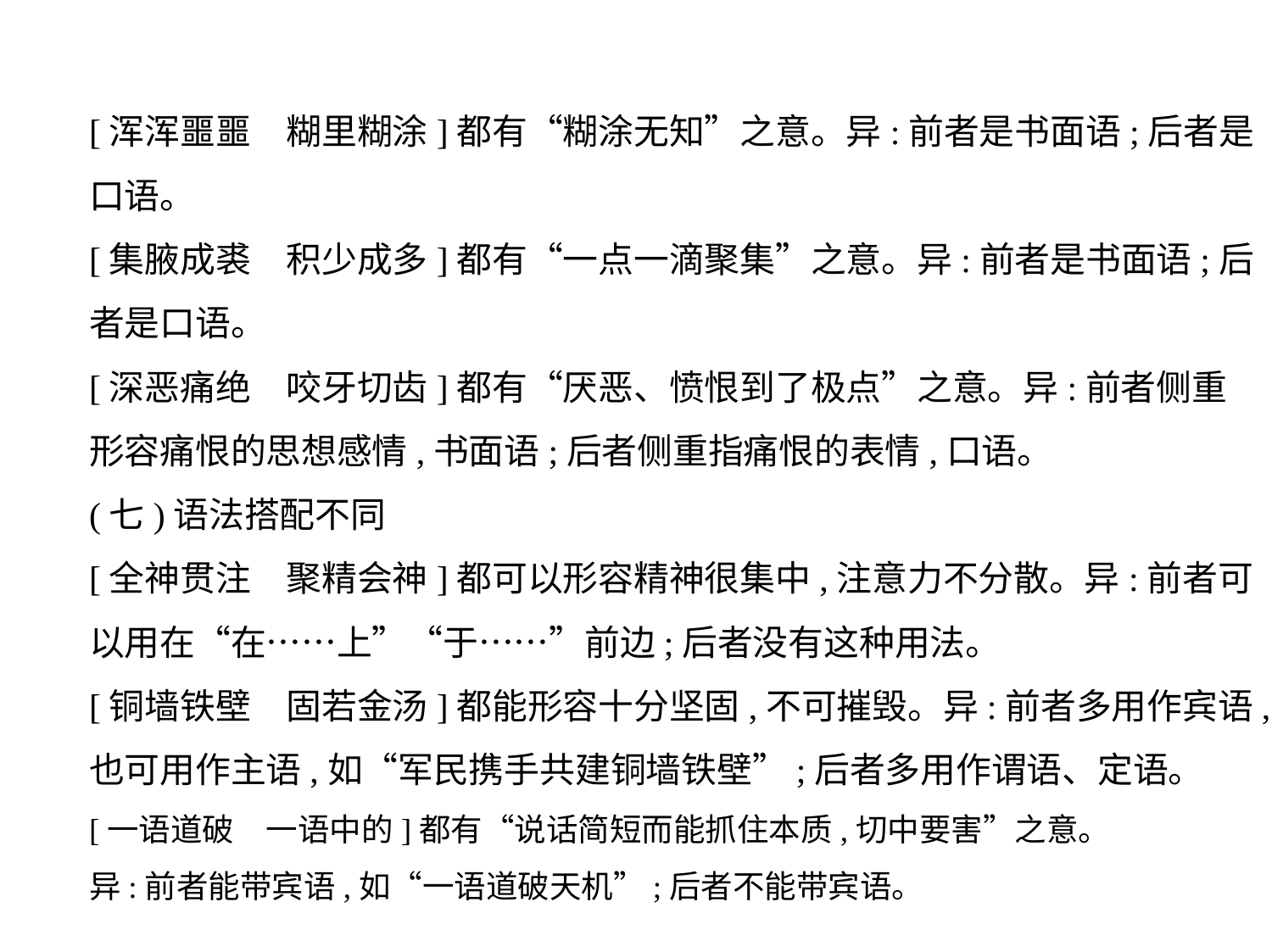

[浑浑噩噩　糊里糊涂]都有“糊涂无知”之意。异:前者是书面语;后者是
口语。
[集腋成裘　积少成多]都有“一点一滴聚集”之意。异:前者是书面语;后
者是口语。
[深恶痛绝　咬牙切齿]都有“厌恶、愤恨到了极点”之意。异:前者侧重
形容痛恨的思想感情,书面语;后者侧重指痛恨的表情,口语。
(七)语法搭配不同
[全神贯注　聚精会神]都可以形容精神很集中,注意力不分散。异:前者可
以用在“在……上”“于……”前边;后者没有这种用法。
[铜墙铁壁　固若金汤]都能形容十分坚固,不可摧毁。异:前者多用作宾语,
也可用作主语,如“军民携手共建铜墙铁壁”;后者多用作谓语、定语。
[一语道破　一语中的]都有“说话简短而能抓住本质,切中要害”之意。
异:前者能带宾语,如“一语道破天机”;后者不能带宾语。